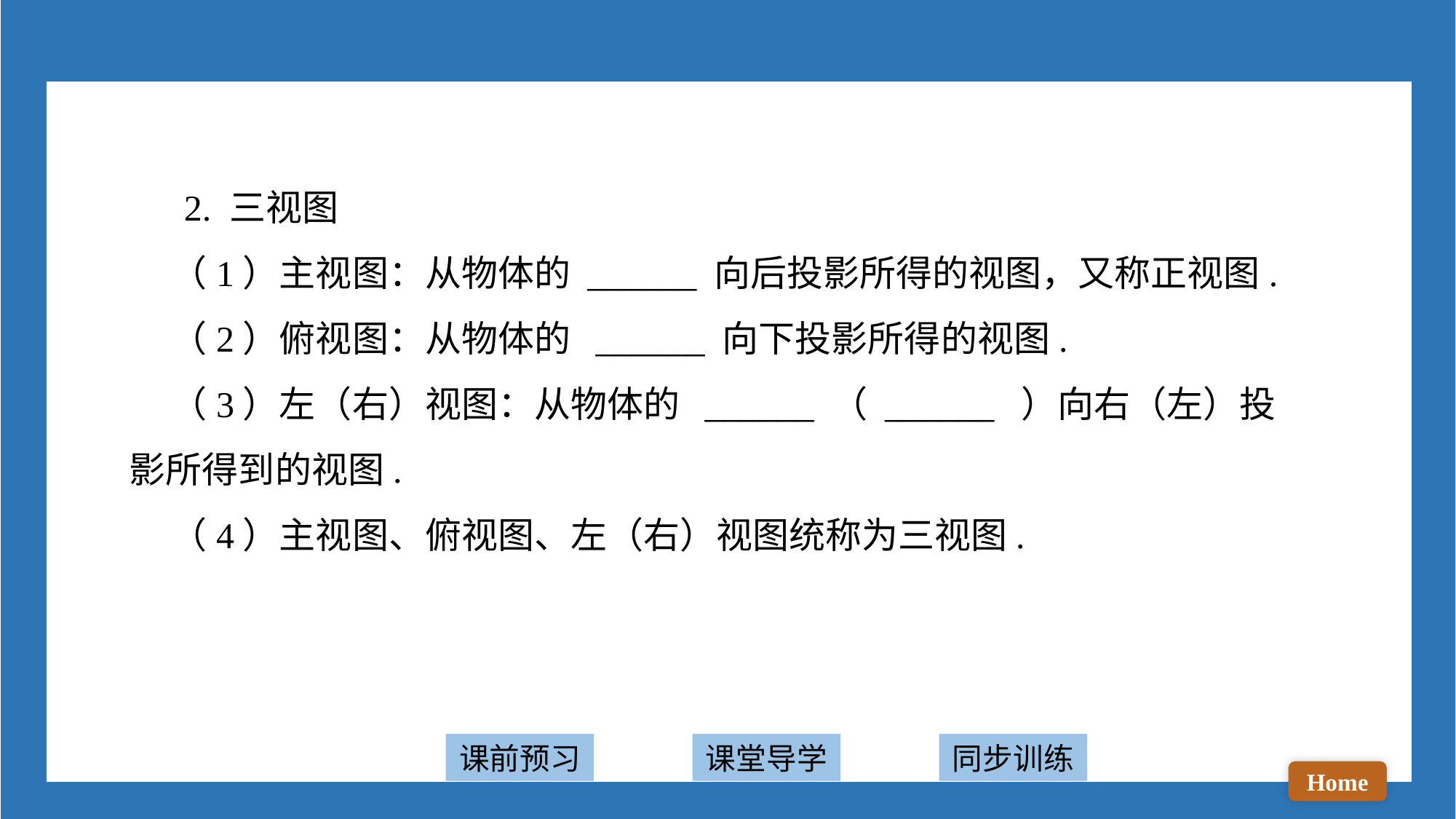

2. 三视图
    （1）主视图：从物体的 ______ 向后投影所得的视图，又称正视图.
    （2）俯视图：从物体的  ______ 向下投影所得的视图.
    （3）左（右）视图：从物体的  ______ （ ______  ）向右（左）投影所得到的视图.
    （4）主视图、俯视图、左（右）视图统称为三视图.